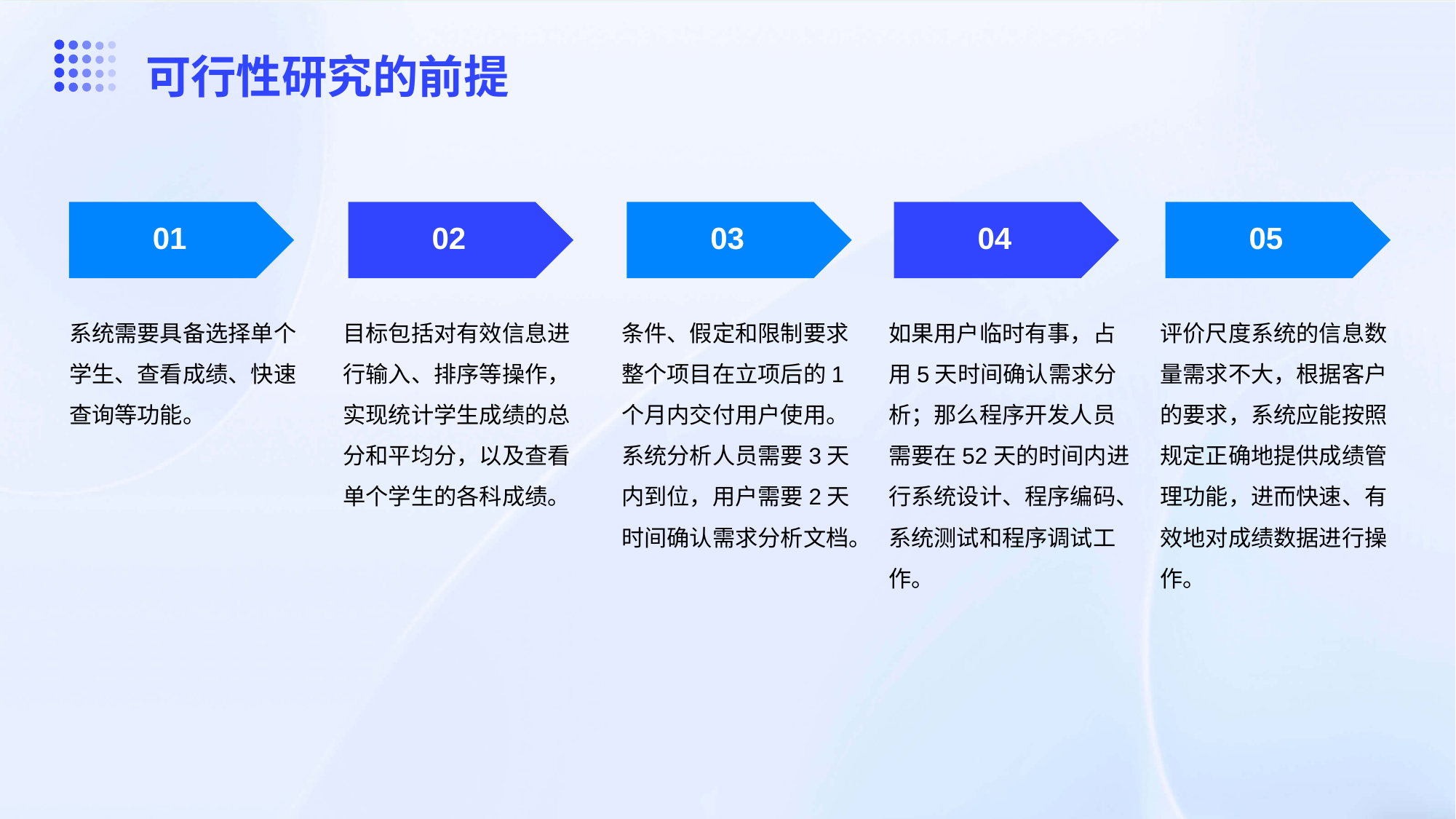

可行性研究的前提

01
02
03
04
05

系统需要具备选择单个学生、查看成绩、快速查询等功能。
目标包括对有效信息进行输入、排序等操作，实现统计学生成绩的总分和平均分，以及查看单个学生的各科成绩。
条件、假定和限制要求整个项目在立项后的1个月内交付用户使用。系统分析人员需要3天内到位，用户需要2天时间确认需求分析文档。
如果用户临时有事，占用5天时间确认需求分析；那么程序开发人员需要在52天的时间内进行系统设计、程序编码、系统测试和程序调试工作。
评价尺度系统的信息数量需求不大，根据客户的要求，系统应能按照规定正确地提供成绩管理功能，进而快速、有效地对成绩数据进行操作。